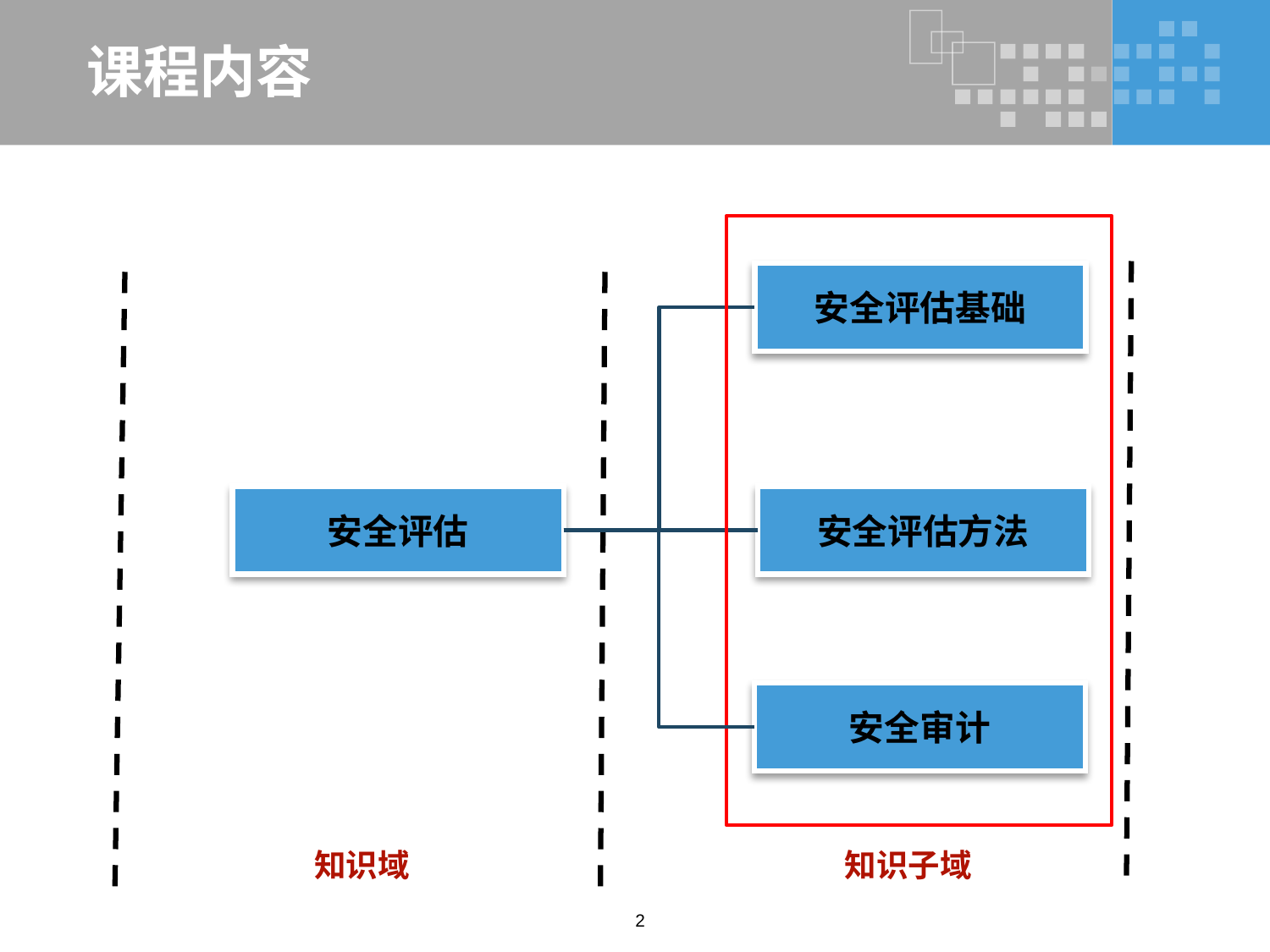

# 课程内容

安全评估基础

安全评估方法
安全评估

安全审计
知识域
知识子域
2